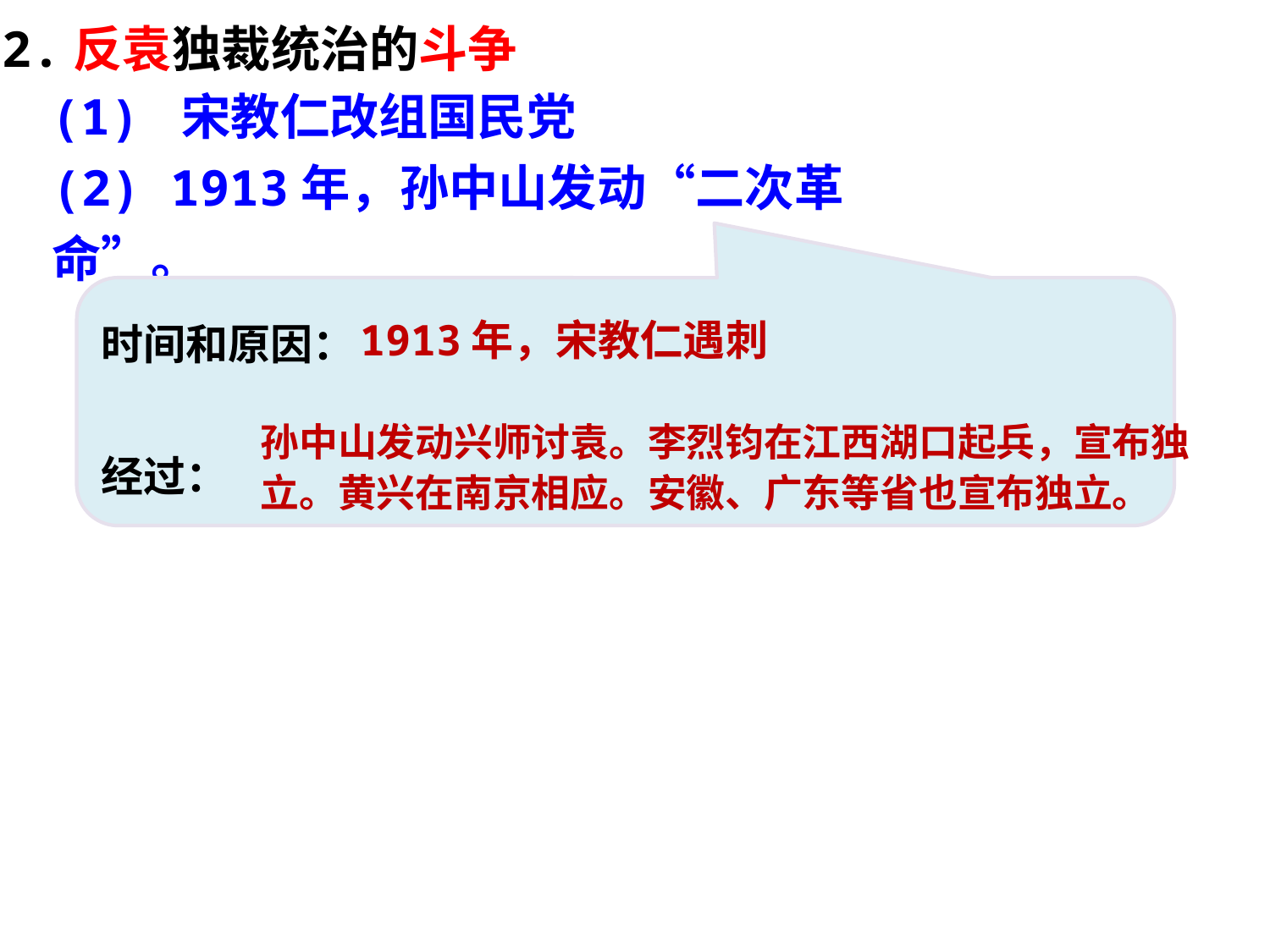

2.反袁独裁统治的斗争
(1) 宋教仁改组国民党
(2) 1913年，孙中山发动“二次革命”。
时间和原因：

经过：
1913年，宋教仁遇刺
孙中山发动兴师讨袁。李烈钧在江西湖口起兵，宣布独立。黄兴在南京相应。安徽、广东等省也宣布独立。